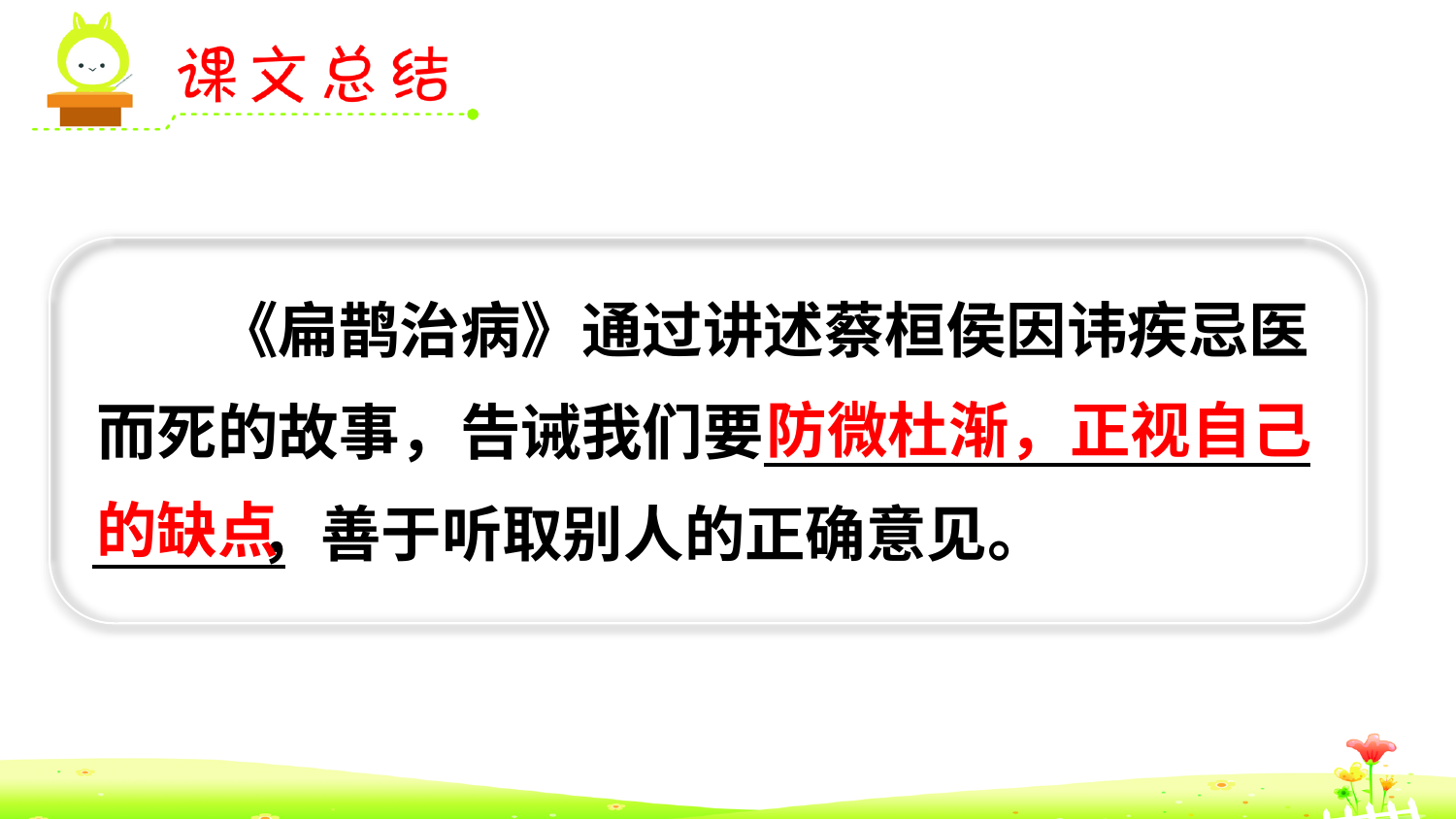

《扁鹊治病》通过讲述蔡桓侯因讳疾忌医而死的故事，告诫我们要
  ，善于听取别人的正确意见。
防微杜渐，正视自己
的缺点